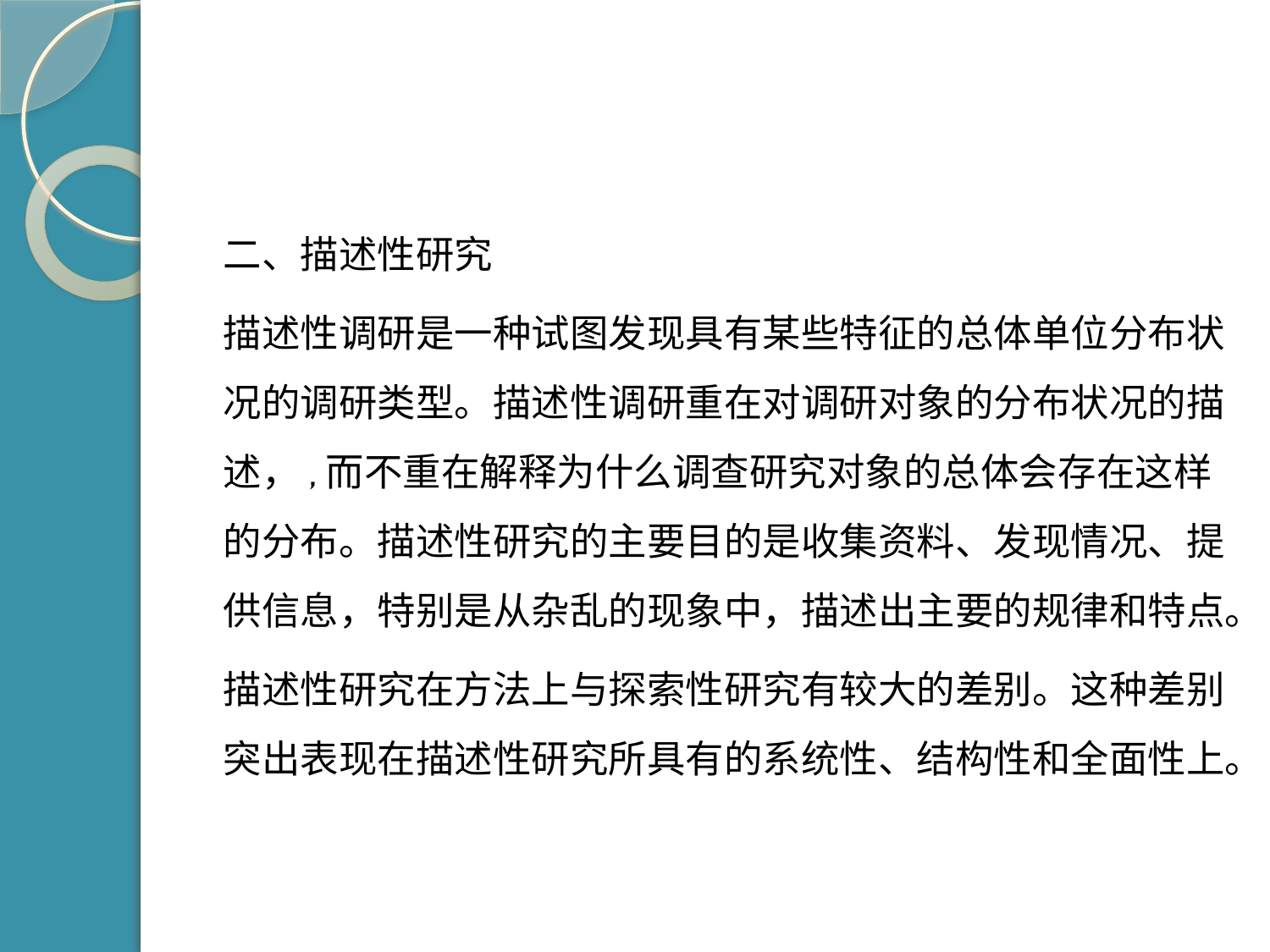

#
二、描述性研究
描述性调研是一种试图发现具有某些特征的总体单位分布状况的调研类型。描述性调研重在对调研对象的分布状况的描述，,而不重在解释为什么调查研究对象的总体会存在这样的分布。描述性研究的主要目的是收集资料、发现情况、提供信息，特别是从杂乱的现象中，描述出主要的规律和特点。
描述性研究在方法上与探索性研究有较大的差别。这种差别突出表现在描述性研究所具有的系统性、结构性和全面性上。